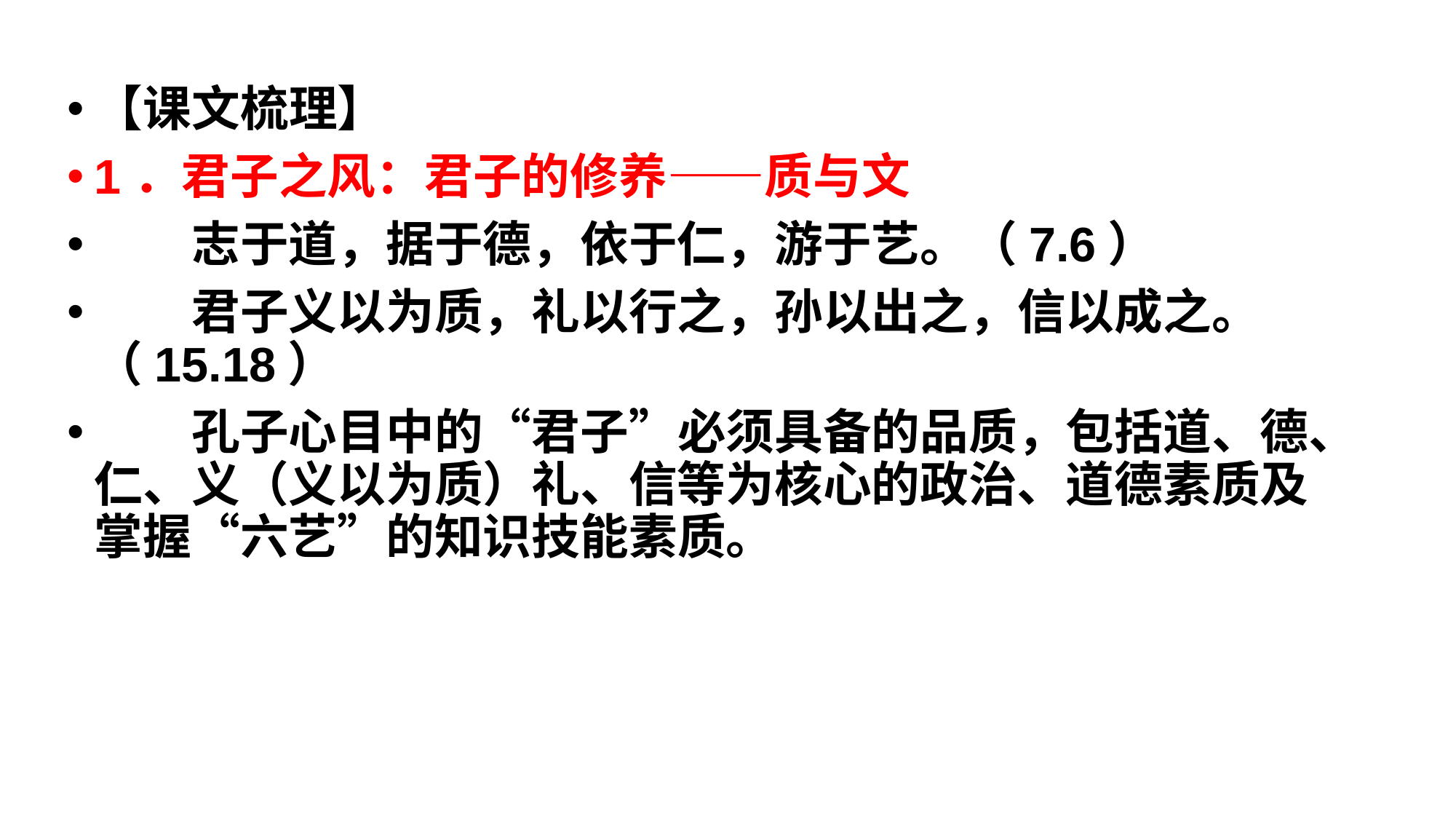

#
【课文梳理】
1．君子之风：君子的修养——质与文
　　志于道，据于德，依于仁，游于艺。（7.6）
　　君子义以为质，礼以行之，孙以出之，信以成之。 （15.18）
　　孔子心目中的“君子”必须具备的品质，包括道、德、仁、义（义以为质）礼、信等为核心的政治、道德素质及掌握“六艺”的知识技能素质。